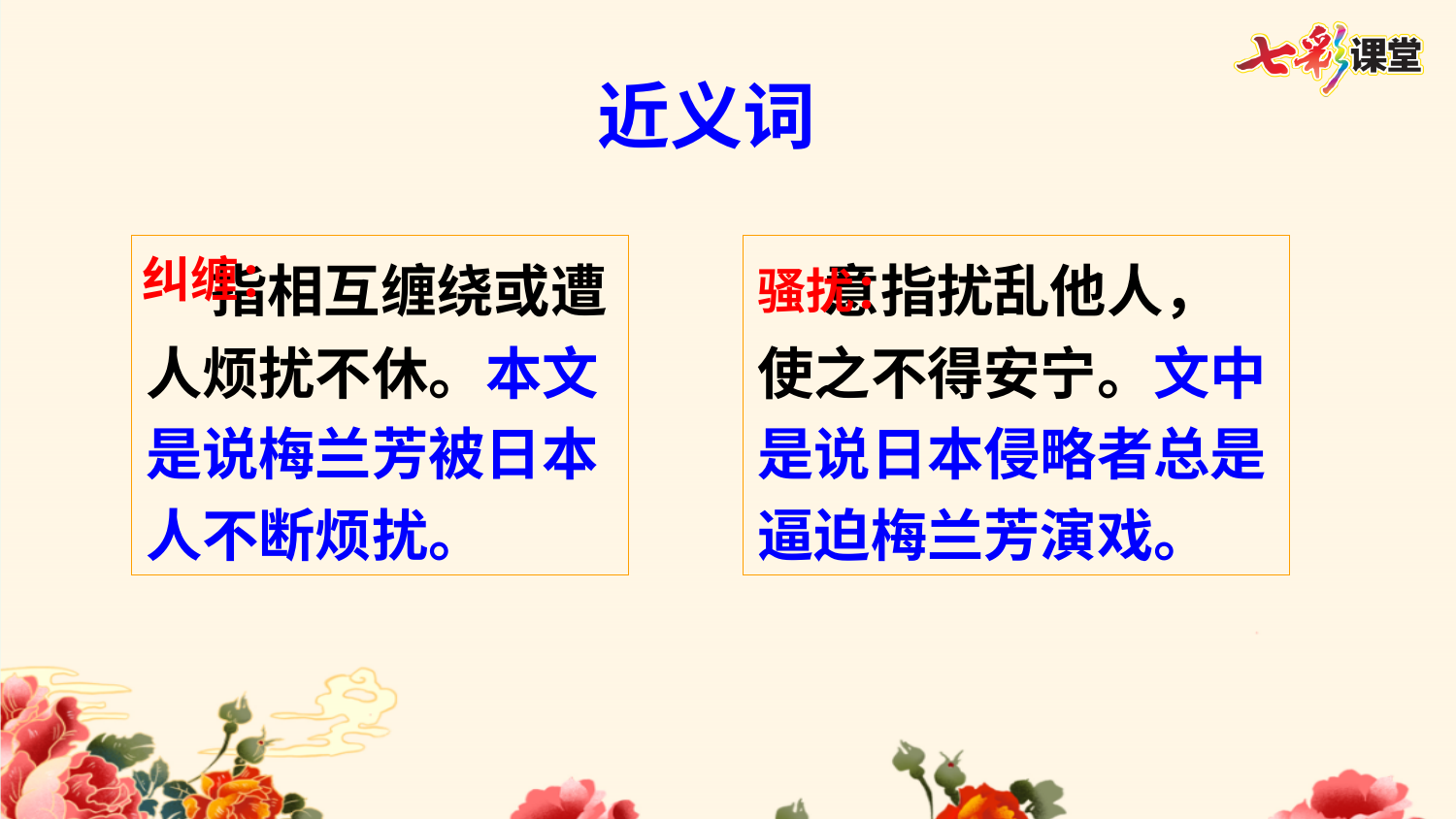

近义词
    指相互缠绕或遭人烦扰不休。本文是说梅兰芳被日本人不断烦扰。
     意指扰乱他人，使之不得安宁。文中是说日本侵略者总是逼迫梅兰芳演戏。
纠缠：
骚扰：